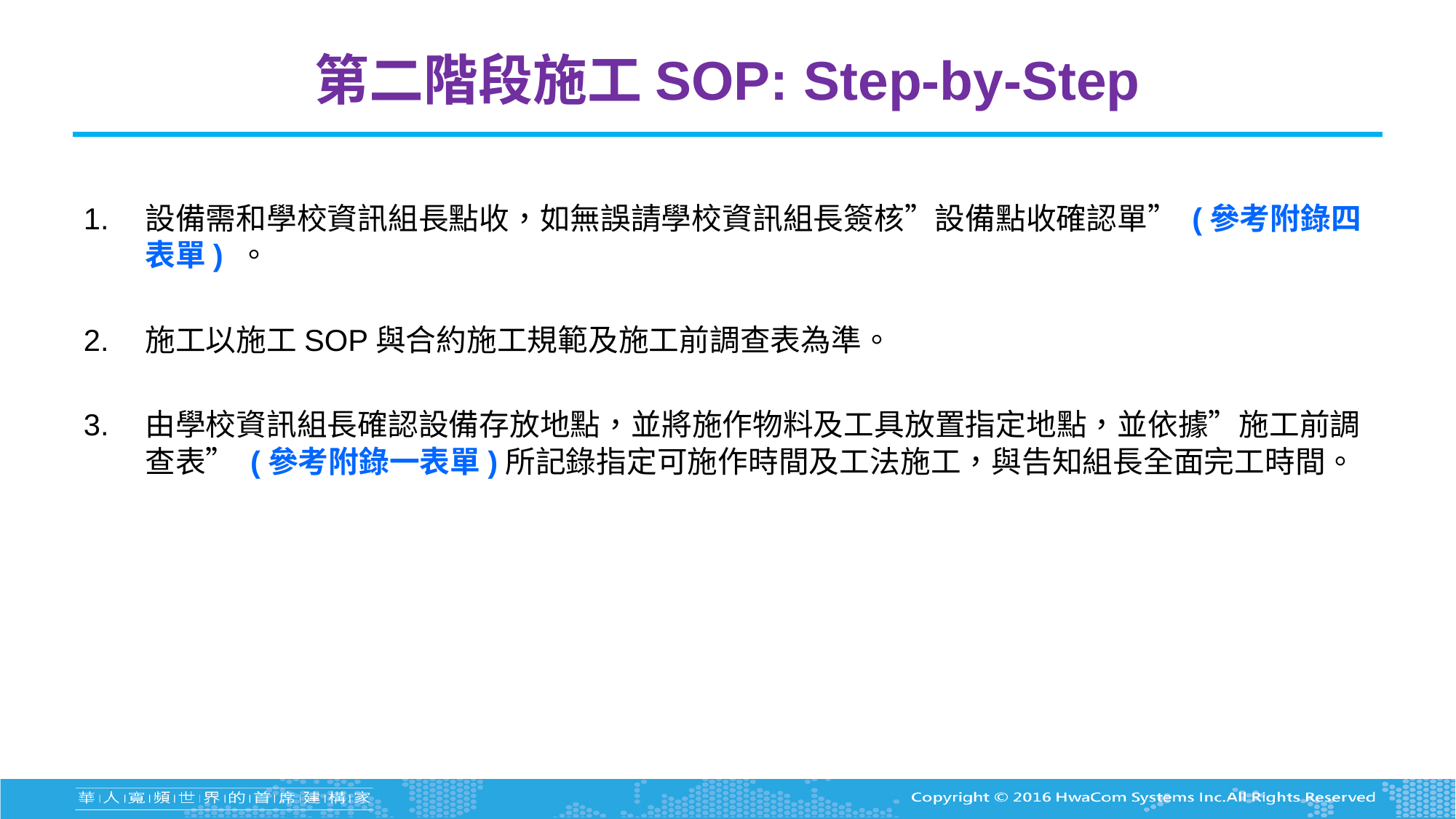

# 第二階段施工SOP: Step-by-Step

設備需和學校資訊組長點收，如無誤請學校資訊組長簽核”設備點收確認單” (參考附錄四表單) 。

施工以施工SOP與合約施工規範及施工前調查表為準。

由學校資訊組長確認設備存放地點，並將施作物料及工具放置指定地點，並依據”施工前調查表” (參考附錄一表單)所記錄指定可施作時間及工法施工，與告知組長全面完工時間。